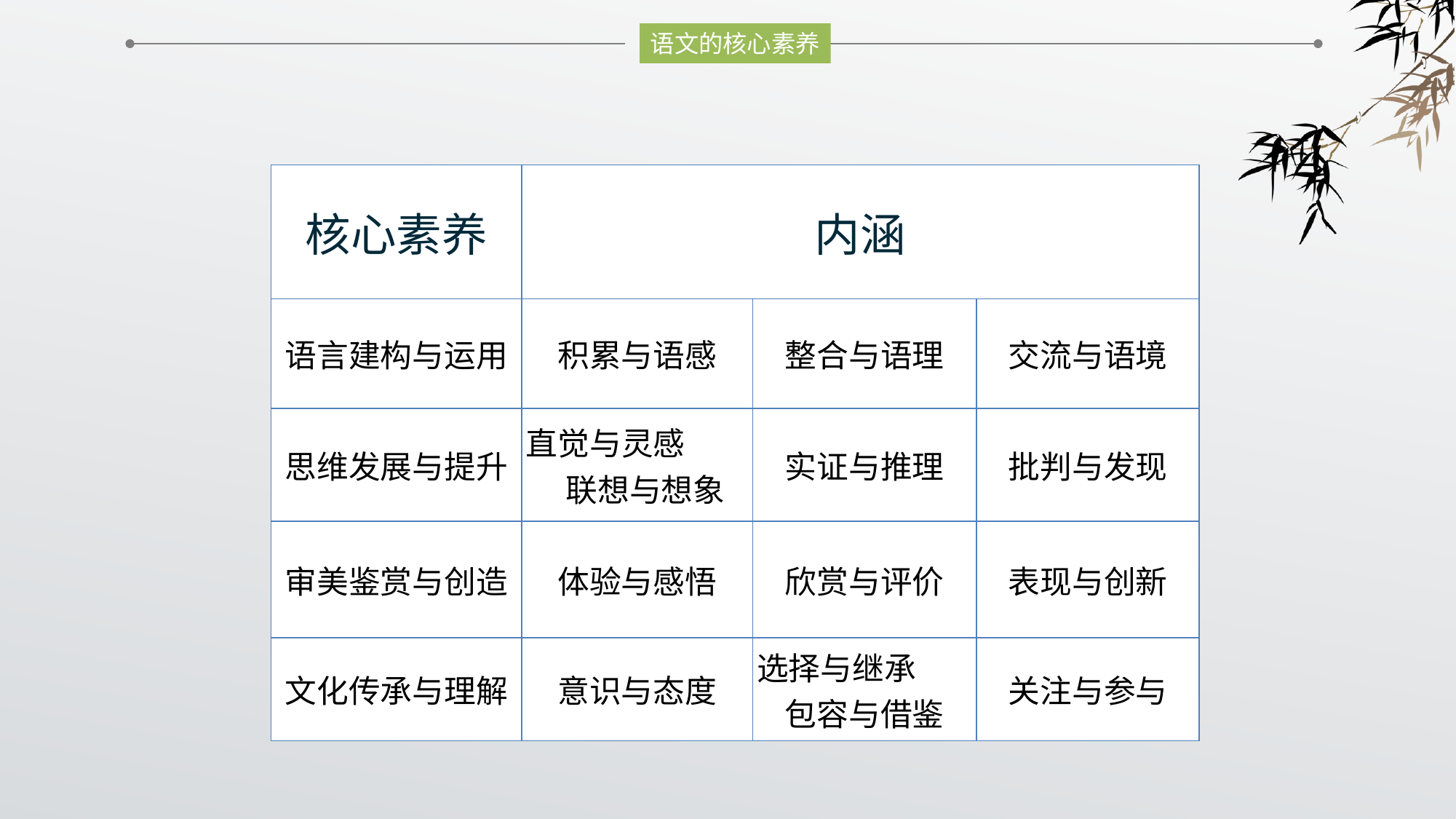

语文的核心素养
| 核心素养 | 内涵 |  |  |
| --- | --- | --- | --- |
| 语言建构与运用 | 积累与语感 | 整合与语理 | 交流与语境 |
| 思维发展与提升 | 直觉与灵感 联想与想象 | 实证与推理 | 批判与发现 |
| 审美鉴赏与创造 | 体验与感悟 | 欣赏与评价 | 表现与创新 |
| 文化传承与理解 | 意识与态度 | 选择与继承 包容与借鉴 | 关注与参与 |